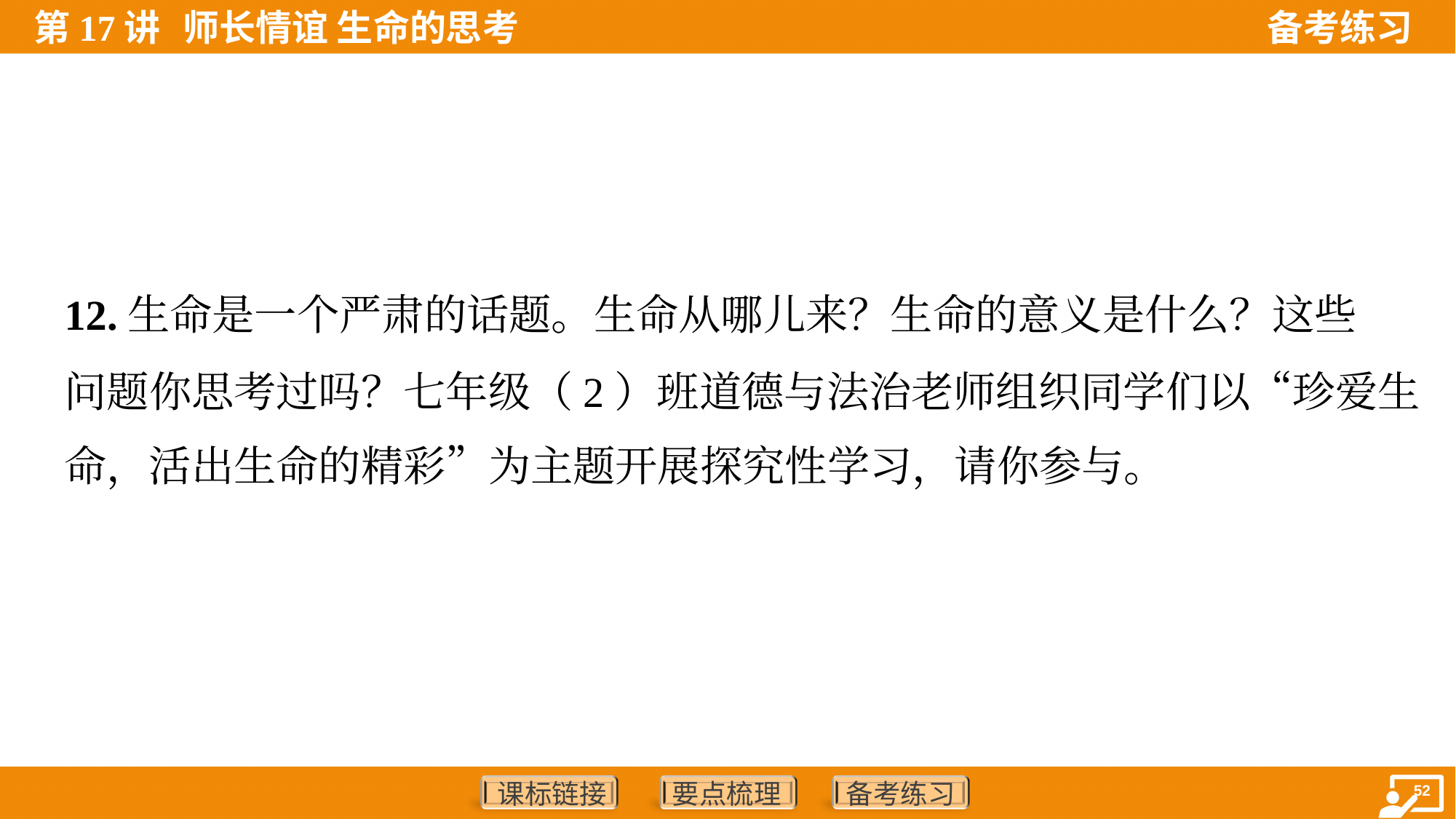

12.生命是一个严肃的话题。生命从哪儿来？生命的意义是什么？这些
问题你思考过吗？七年级（2）班道德与法治老师组织同学们以“珍爱生
命，活出生命的精彩”为主题开展探究性学习，请你参与。